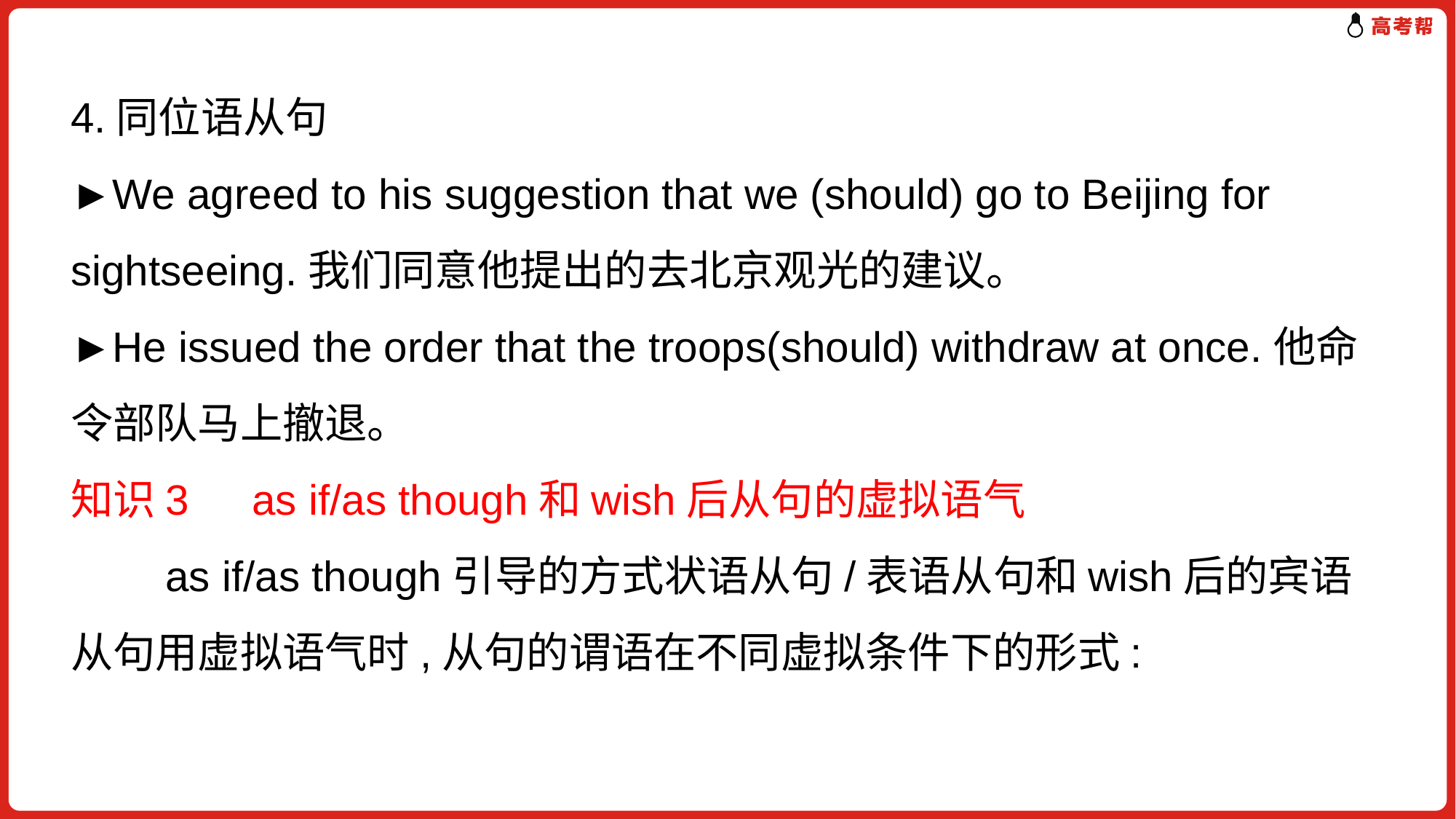

4.同位语从句
►We agreed to his suggestion that we (should) go to Beijing for sightseeing.我们同意他提出的去北京观光的建议。
►He issued the order that the troops(should) withdraw at once.他命令部队马上撤退。
知识3　as if/as though和wish后从句的虚拟语气
　　as if/as though引导的方式状语从句/表语从句和wish后的宾语从句用虚拟语气时,从句的谓语在不同虚拟条件下的形式: